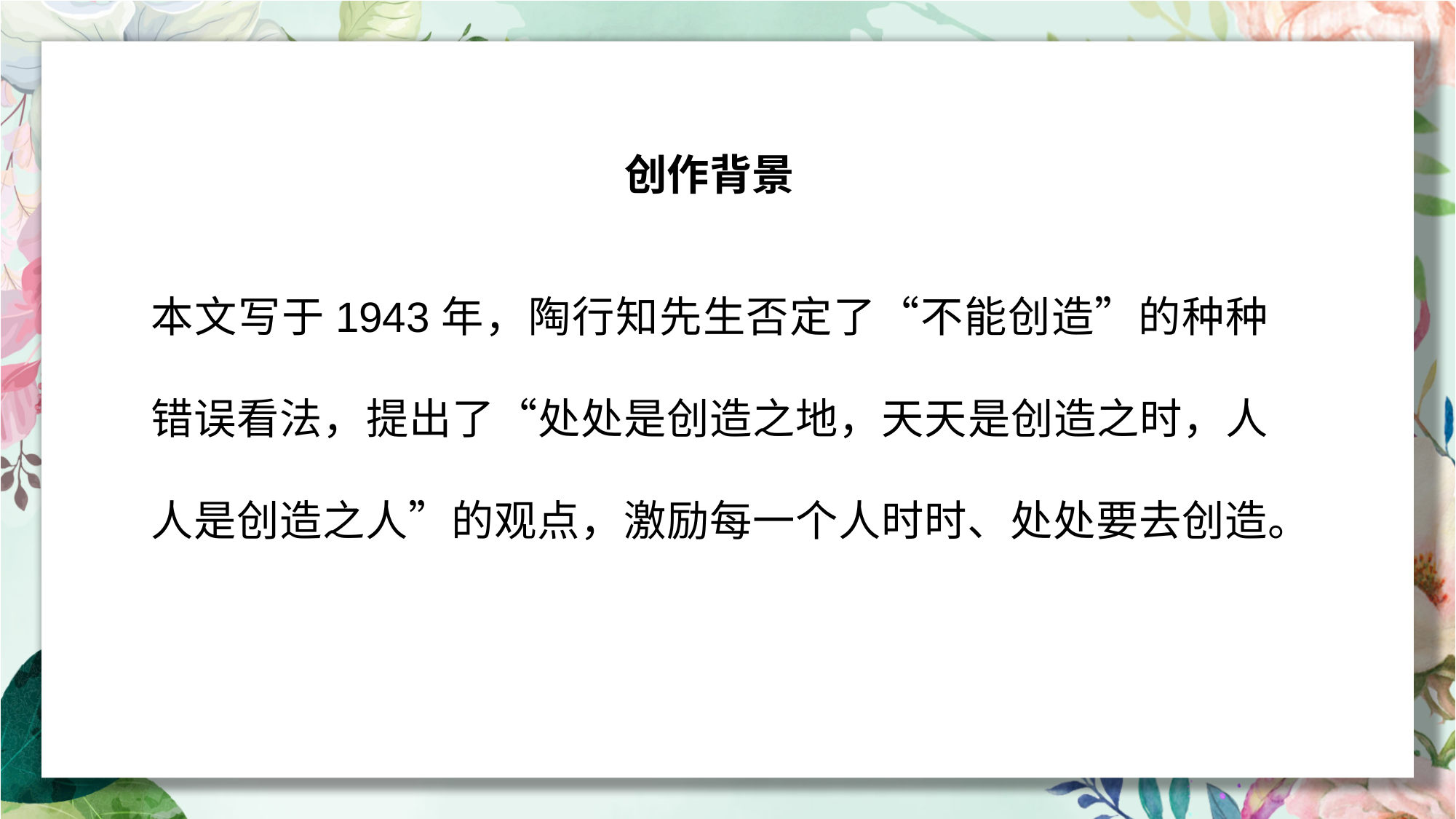

创作背景
本文写于1943年，陶行知先生否定了“不能创造”的种种错误看法，提出了“处处是创造之地，天天是创造之时，人人是创造之人”的观点，激励每一个人时时、处处要去创造。